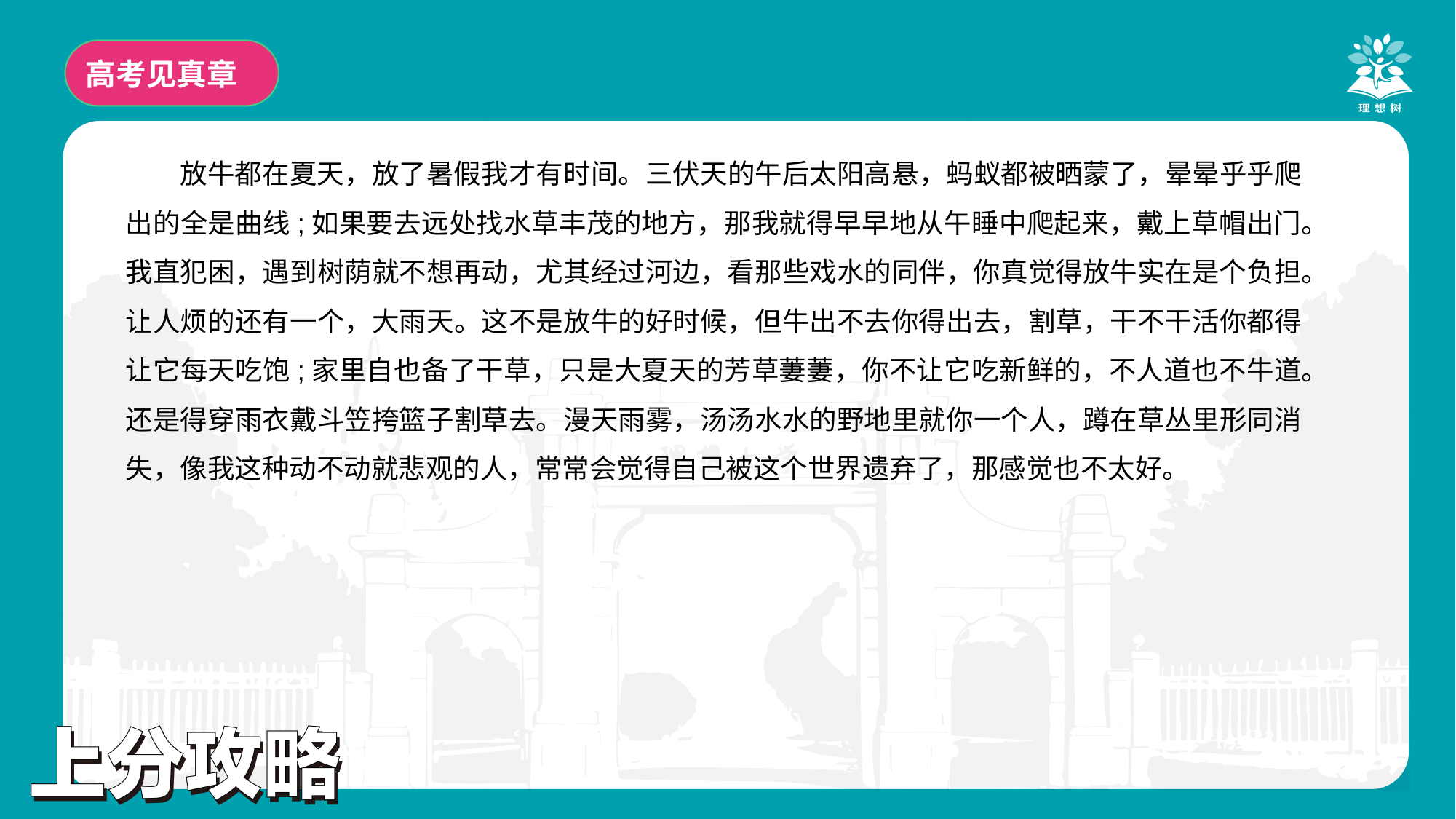

高考见真章
放牛都在夏天，放了暑假我才有时间。三伏天的午后太阳高悬，蚂蚁都被晒蒙了，晕晕乎乎爬出的全是曲线;如果要去远处找水草丰茂的地方，那我就得早早地从午睡中爬起来，戴上草帽出门。我直犯困，遇到树荫就不想再动，尤其经过河边，看那些戏水的同伴，你真觉得放牛实在是个负担。让人烦的还有一个，大雨天。这不是放牛的好时候，但牛出不去你得出去，割草，干不干活你都得让它每天吃饱;家里自也备了干草，只是大夏天的芳草萋萋，你不让它吃新鲜的，不人道也不牛道。还是得穿雨衣戴斗笠挎篮子割草去。漫天雨雾，汤汤水水的野地里就你一个人，蹲在草丛里形同消失，像我这种动不动就悲观的人，常常会觉得自己被这个世界遗弃了，那感觉也不太好。